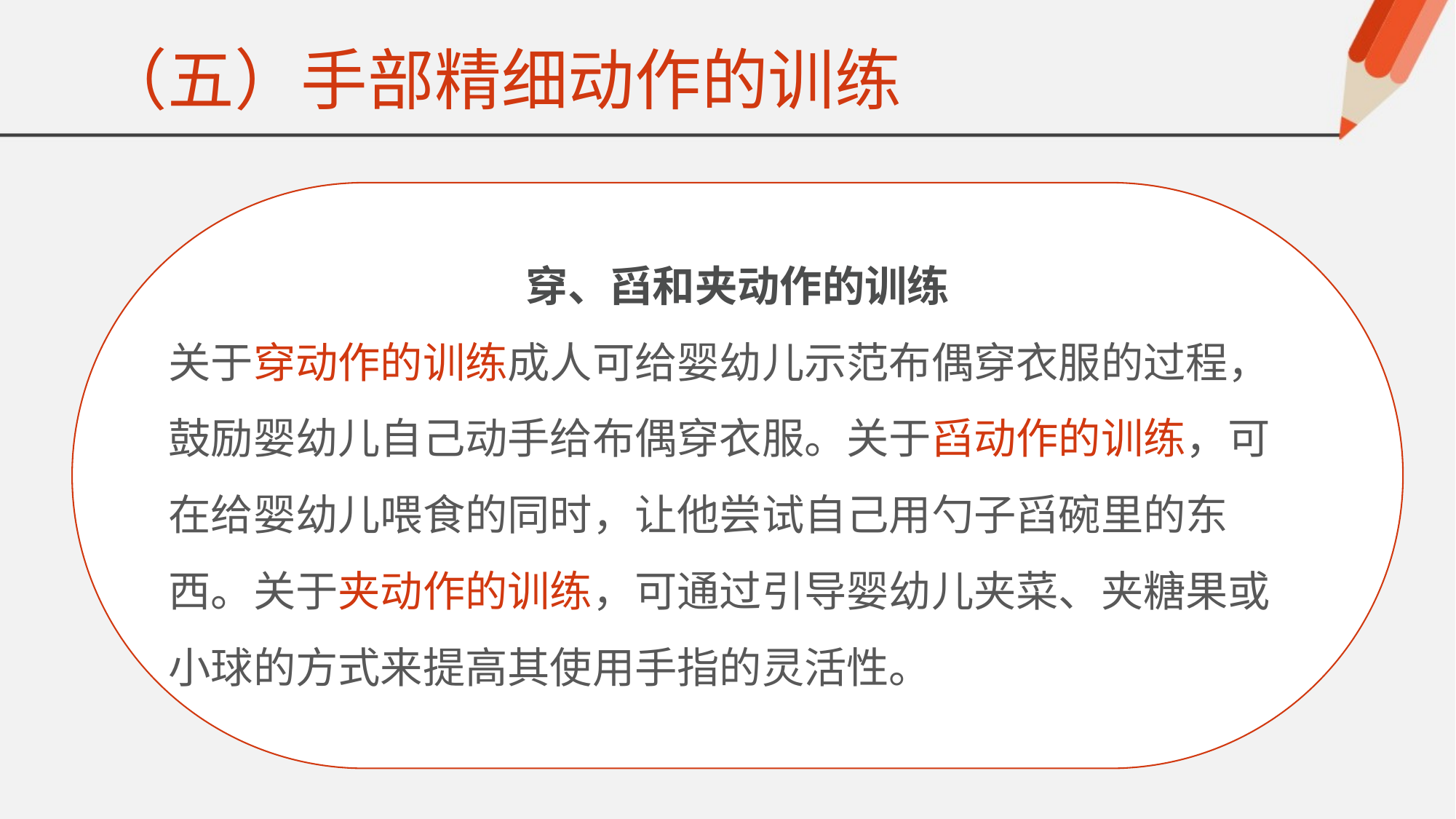

# （五）手部精细动作的训练
穿、舀和夹动作的训练
关于穿动作的训练成人可给婴幼儿示范布偶穿衣服的过程，鼓励婴幼儿自己动手给布偶穿衣服。关于舀动作的训练，可在给婴幼儿喂食的同时，让他尝试自己用勺子舀碗里的东西。关于夹动作的训练，可通过引导婴幼儿夹菜、夹糖果或小球的方式来提高其使用手指的灵活性。